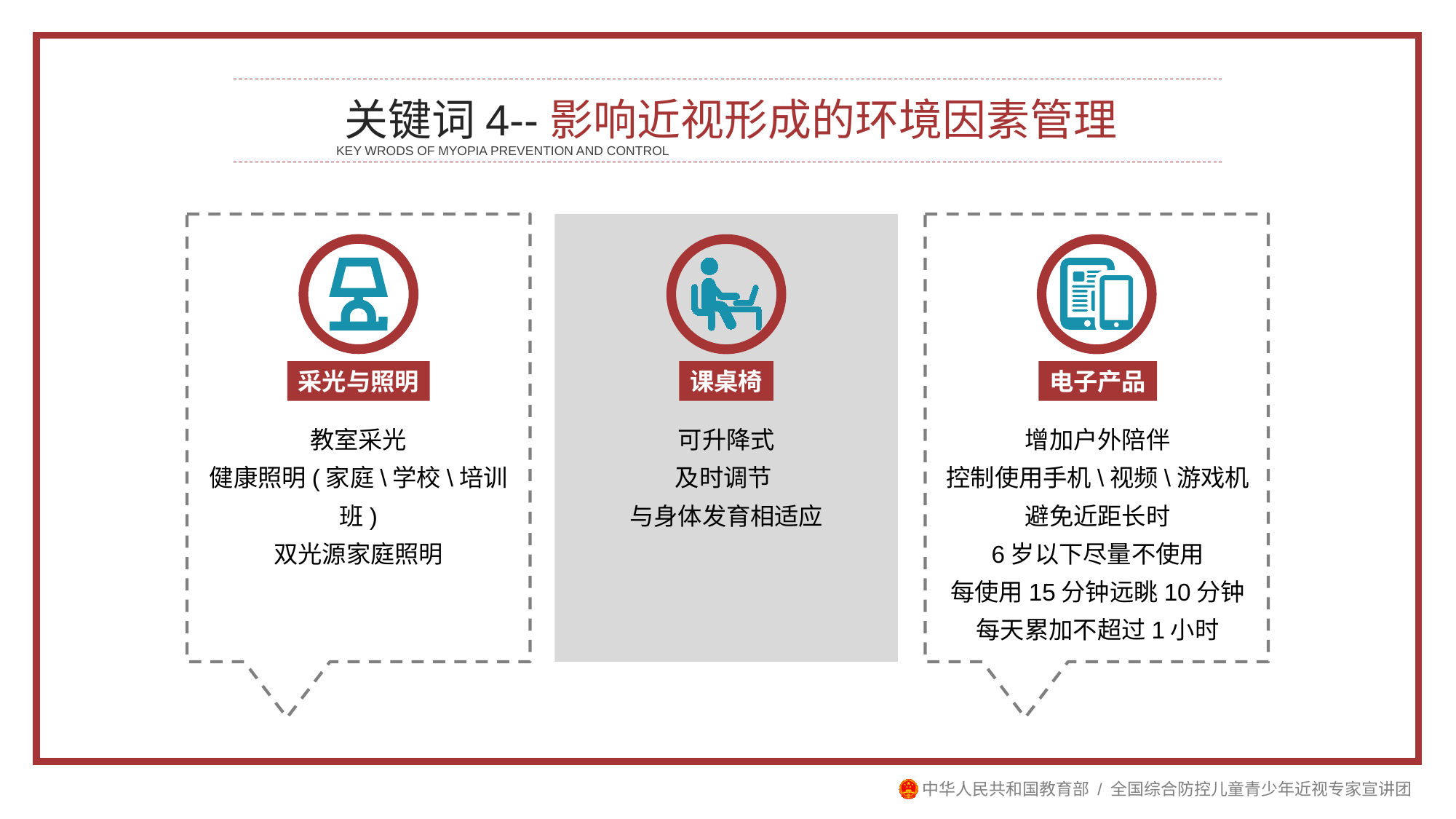

关键词4--影响近视形成的环境因素管理
KEY WRODS OF MYOPIA PREVENTION AND CONTROL

采光与照明
课桌椅
电子产品
教室采光
健康照明(家庭\学校\培训班)
双光源家庭照明
可升降式
及时调节
与身体发育相适应
增加户外陪伴
控制使用手机\视频\游戏机
避免近距长时
6岁以下尽量不使用
每使用15分钟远眺10分钟
每天累加不超过1小时